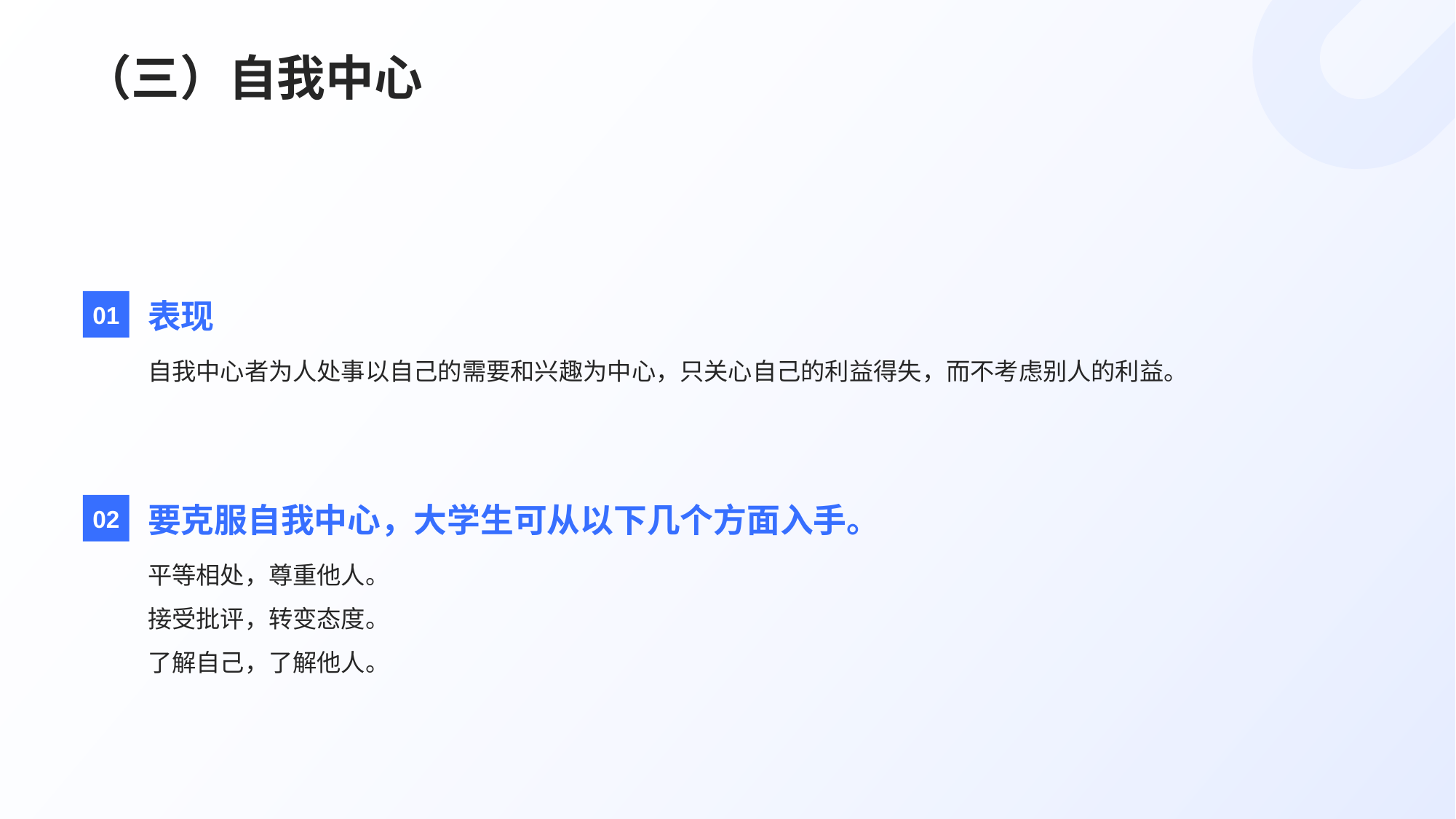

# （三）自我中心
01
表现
自我中心者为人处事以自己的需要和兴趣为中心，只关心自己的利益得失，而不考虑别人的利益。
02
要克服自我中心，大学生可从以下几个方面入手。
平等相处，尊重他人。
接受批评，转变态度。
了解自己，了解他人。